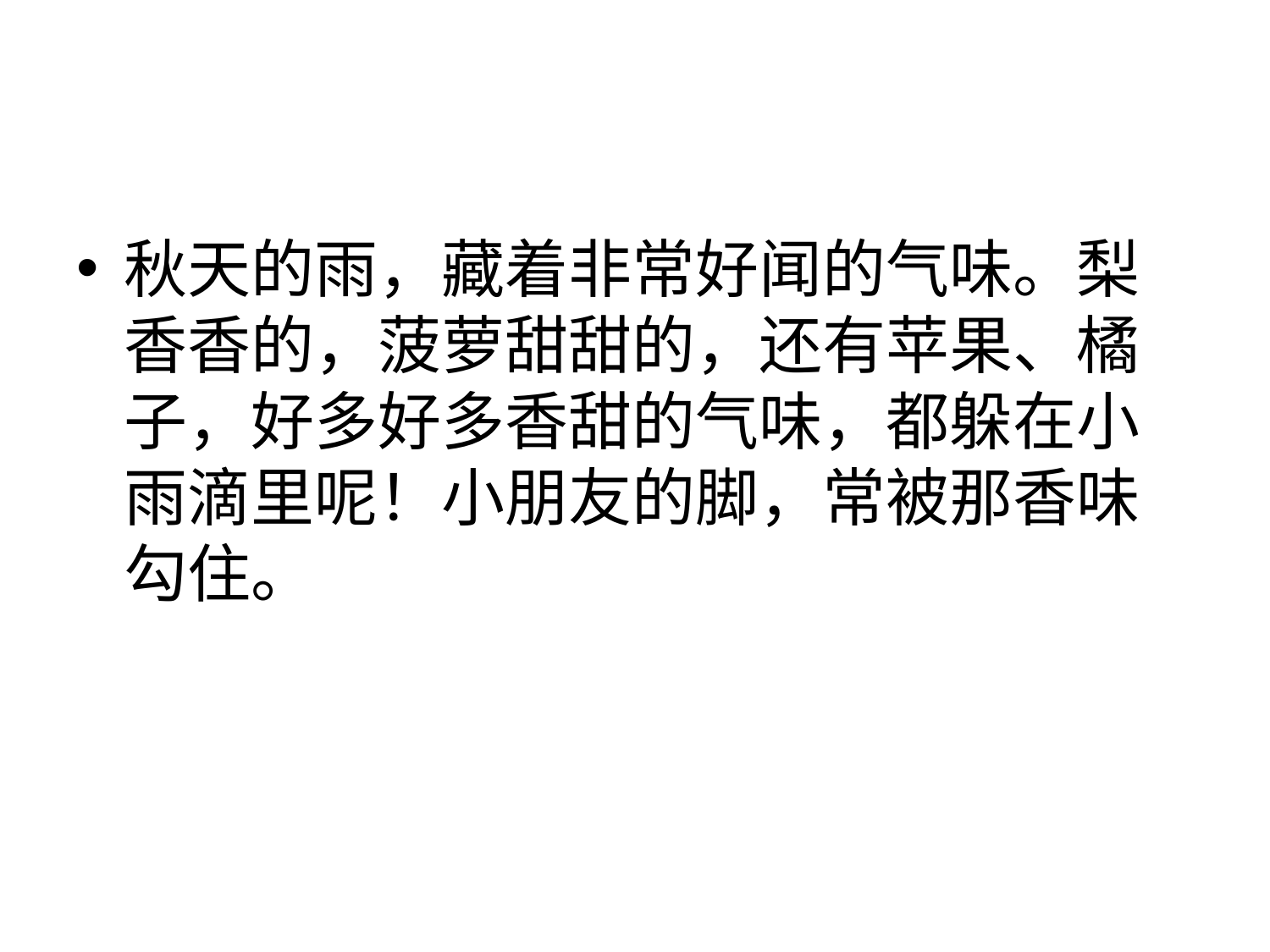

#
秋天的雨，藏着非常好闻的气味。梨香香的，菠萝甜甜的，还有苹果、橘子，好多好多香甜的气味，都躲在小雨滴里呢！小朋友的脚，常被那香味勾住。